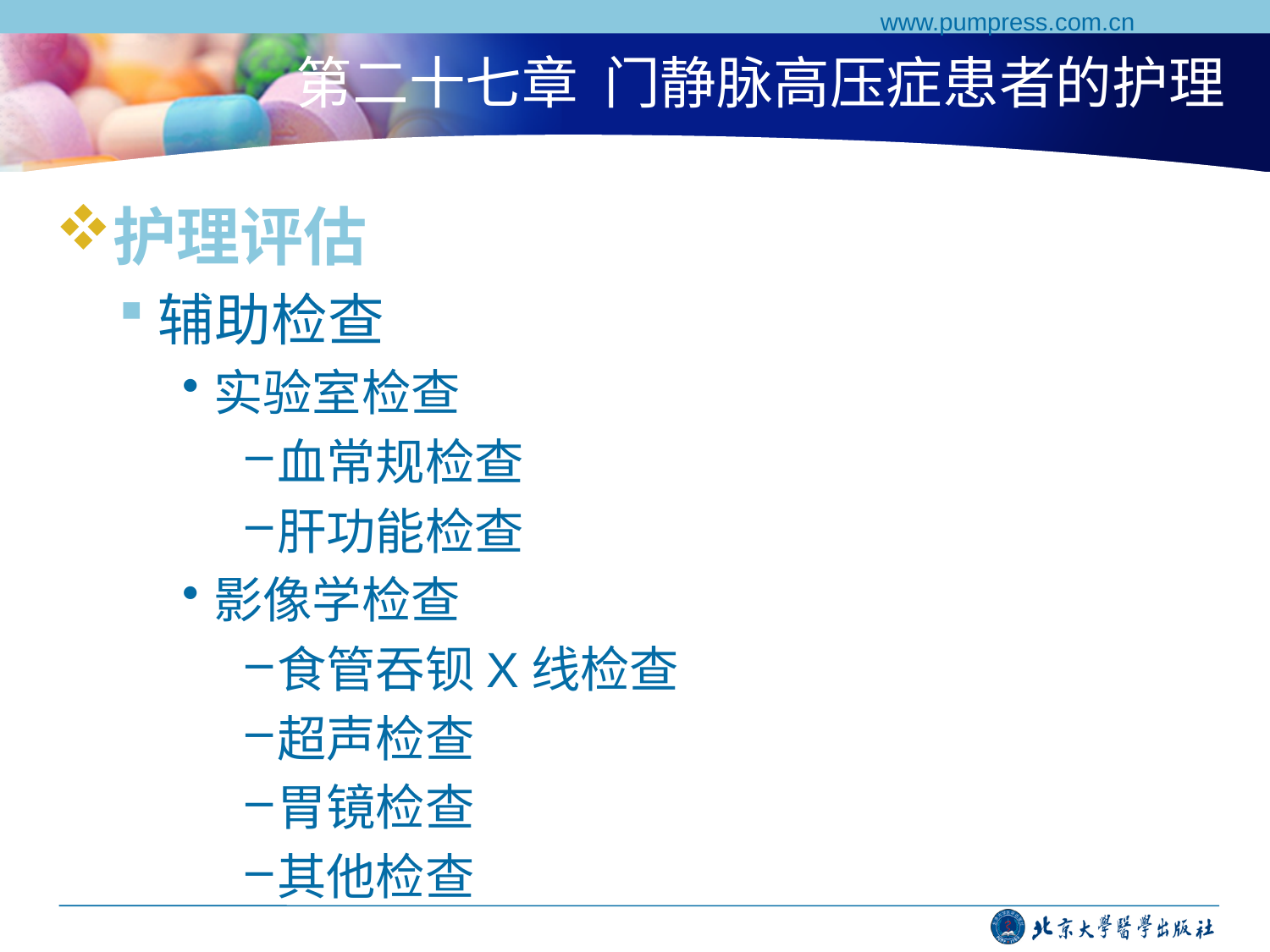

www.pumpress.com.cn
# 第二十七章  门静脉高压症患者的护理
护理评估
辅助检查
实验室检查
血常规检查
肝功能检查
影像学检查
食管吞钡X线检查
超声检查
胃镜检查
其他检查